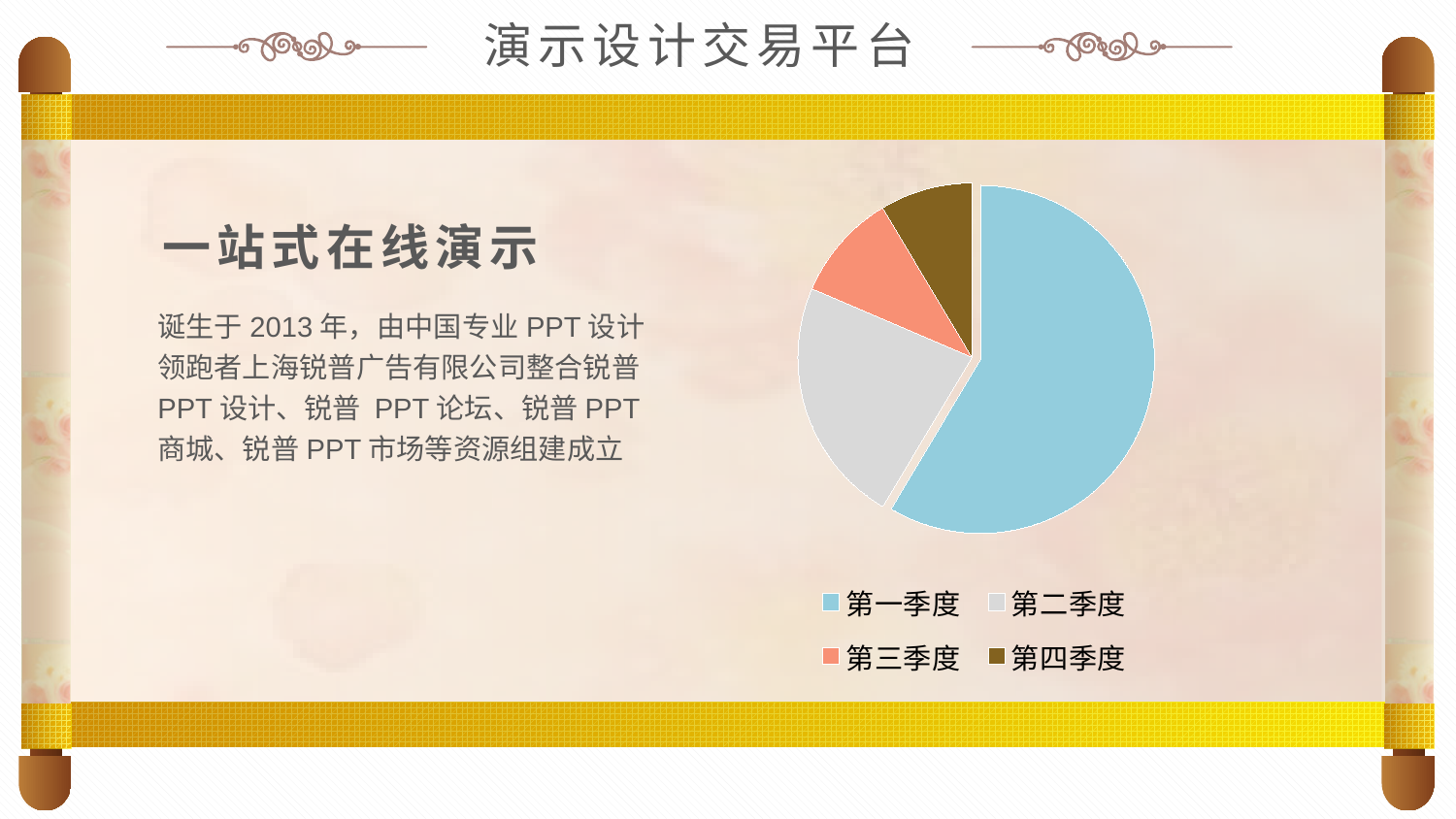

演示设计交易平台

### Chart

| Category | 销售额 |
|---|---|
| 第一季度 | 8.2 |
| 第二季度 | 3.2 |
| 第三季度 | 1.4 |
| 第四季度 | 1.2 |
一站式在线演示
诞生于2013年，由中国专业PPT设计领跑者上海锐普广告有限公司整合锐普PPT设计、锐普 PPT论坛、锐普PPT商城、锐普PPT市场等资源组建成立